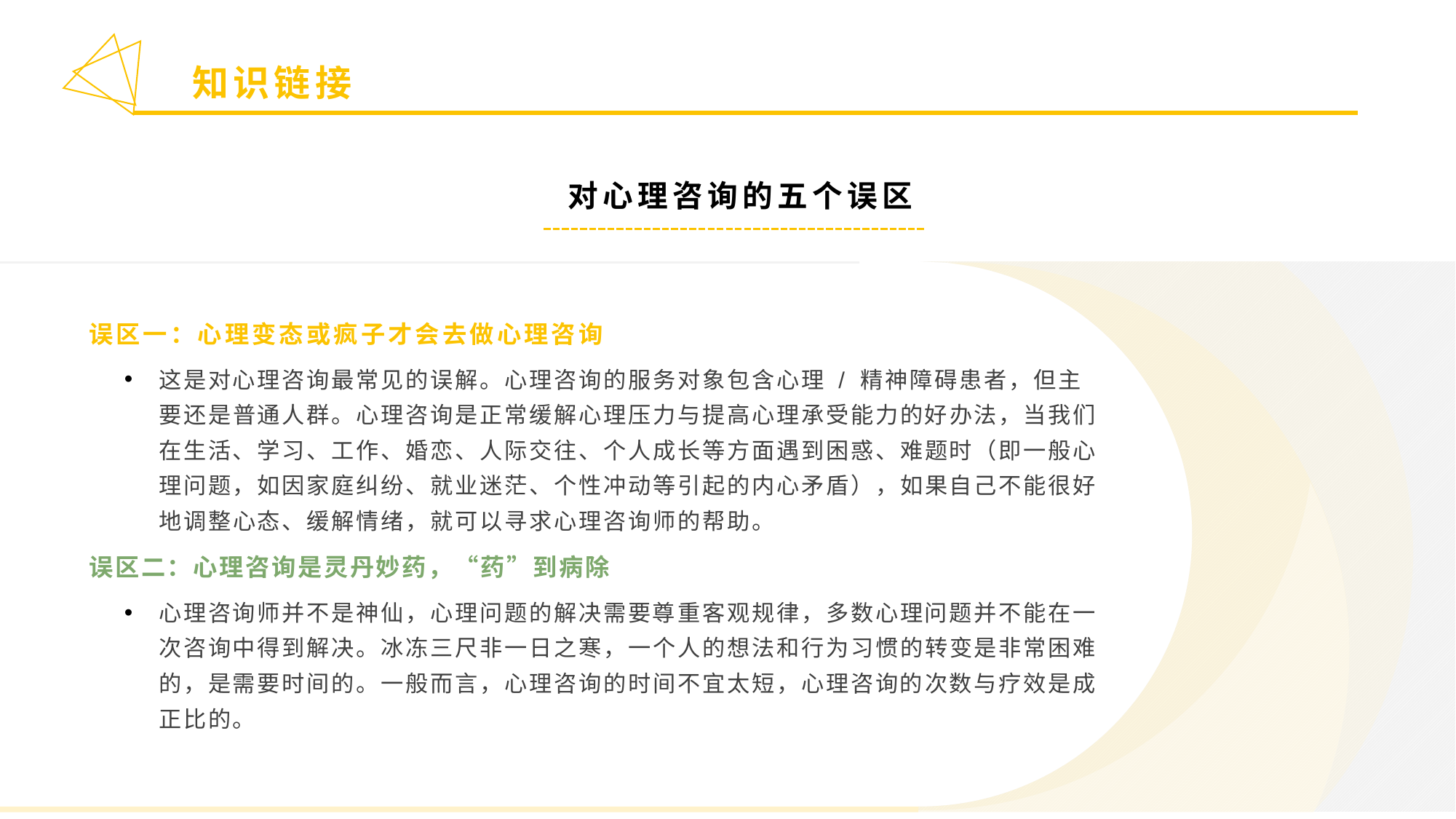

知识链接
对心理咨询的五个误区

误区一：心理变态或疯子才会去做心理咨询
这是对心理咨询最常见的误解。心理咨询的服务对象包含心理 / 精神障碍患者，但主要还是普通人群。心理咨询是正常缓解心理压力与提高心理承受能力的好办法，当我们在生活、学习、工作、婚恋、人际交往、个人成长等方面遇到困惑、难题时（即一般心理问题，如因家庭纠纷、就业迷茫、个性冲动等引起的内心矛盾），如果自己不能很好地调整心态、缓解情绪，就可以寻求心理咨询师的帮助。
误区二：心理咨询是灵丹妙药，“药”到病除
心理咨询师并不是神仙，心理问题的解决需要尊重客观规律，多数心理问题并不能在一次咨询中得到解决。冰冻三尺非一日之寒，一个人的想法和行为习惯的转变是非常困难的，是需要时间的。一般而言，心理咨询的时间不宜太短，心理咨询的次数与疗效是成正比的。